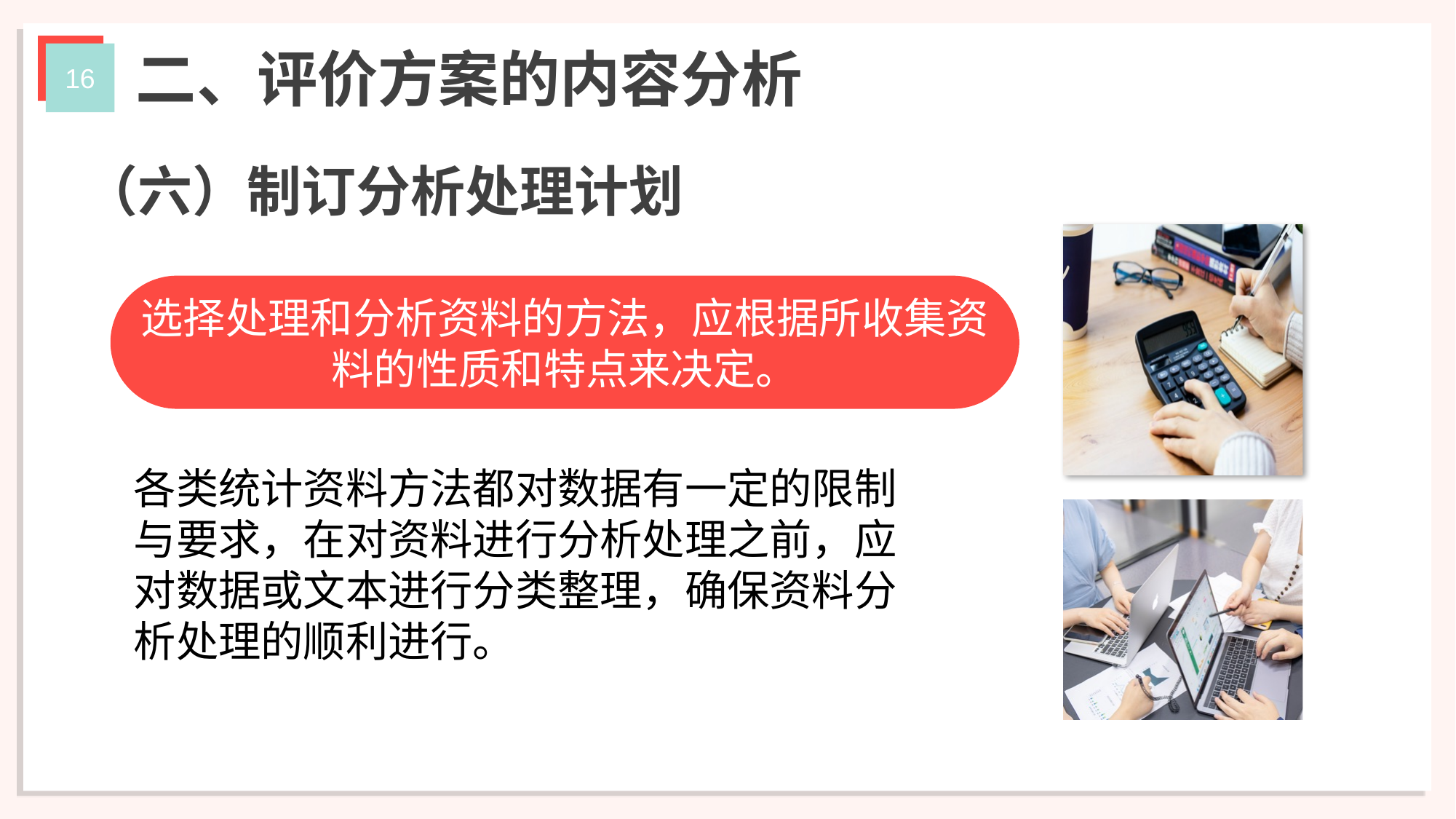

二、评价方案的内容分析
（六）制订分析处理计划

选择处理和分析资料的方法，应根据所收集资料的性质和特点来决定。
各类统计资料方法都对数据有一定的限制与要求，在对资料进行分析处理之前，应对数据或文本进行分类整理，确保资料分析处理的顺利进行。